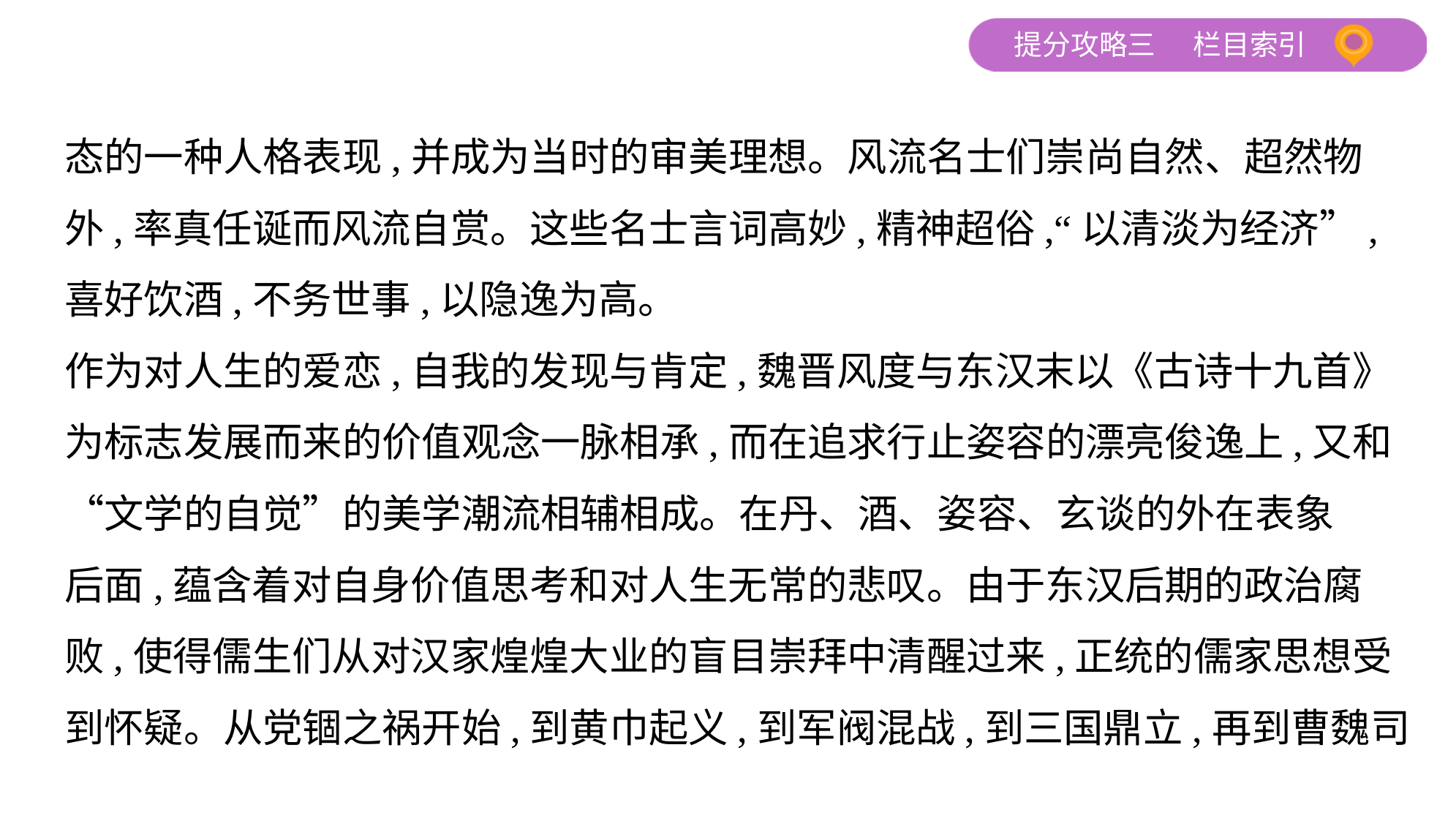

态的一种人格表现,并成为当时的审美理想。风流名士们崇尚自然、超然物
外,率真任诞而风流自赏。这些名士言词高妙,精神超俗,“以清淡为经济”,
喜好饮酒,不务世事,以隐逸为高。
作为对人生的爱恋,自我的发现与肯定,魏晋风度与东汉末以《古诗十九首》
为标志发展而来的价值观念一脉相承,而在追求行止姿容的漂亮俊逸上,又和
“文学的自觉”的美学潮流相辅相成。在丹、酒、姿容、玄谈的外在表象
后面,蕴含着对自身价值思考和对人生无常的悲叹。由于东汉后期的政治腐
败,使得儒生们从对汉家煌煌大业的盲目崇拜中清醒过来,正统的儒家思想受
到怀疑。从党锢之祸开始,到黄巾起义,到军阀混战,到三国鼎立,再到曹魏司